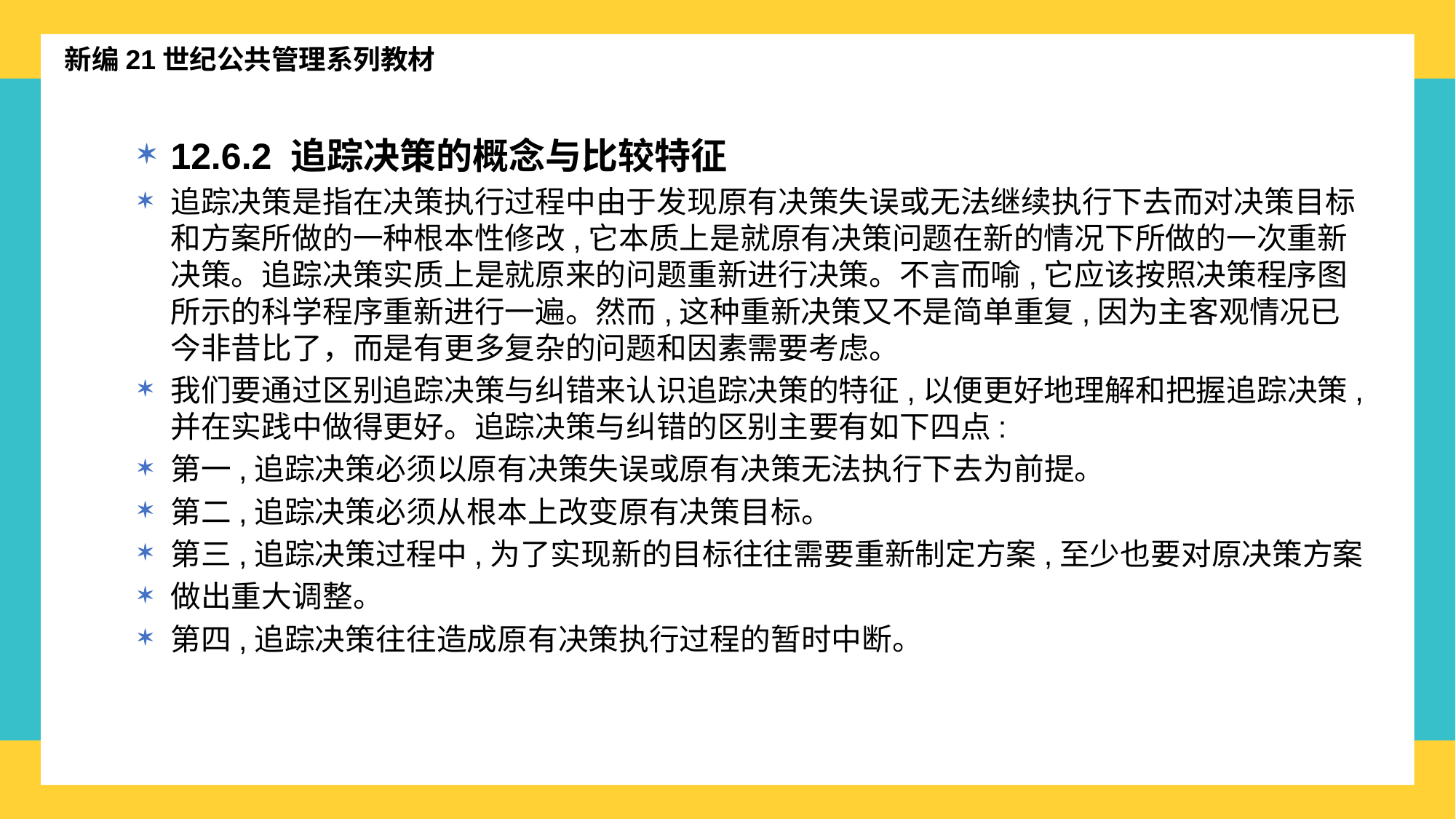

新编21世纪公共管理系列教材
12.6.2 追踪决策的概念与比较特征
追踪决策是指在决策执行过程中由于发现原有决策失误或无法继续执行下去而对决策目标和方案所做的一种根本性修改,它本质上是就原有决策问题在新的情况下所做的一次重新决策。追踪决策实质上是就原来的问题重新进行决策。不言而喻,它应该按照决策程序图所示的科学程序重新进行一遍。然而,这种重新决策又不是简单重复,因为主客观情况已今非昔比了，而是有更多复杂的问题和因素需要考虑。
我们要通过区别追踪决策与纠错来认识追踪决策的特征,以便更好地理解和把握追踪决策,并在实践中做得更好。追踪决策与纠错的区别主要有如下四点:
第一,追踪决策必须以原有决策失误或原有决策无法执行下去为前提。
第二,追踪决策必须从根本上改变原有决策目标。
第三,追踪决策过程中,为了实现新的目标往往需要重新制定方案,至少也要对原决策方案
做出重大调整。
第四,追踪决策往往造成原有决策执行过程的暂时中断。